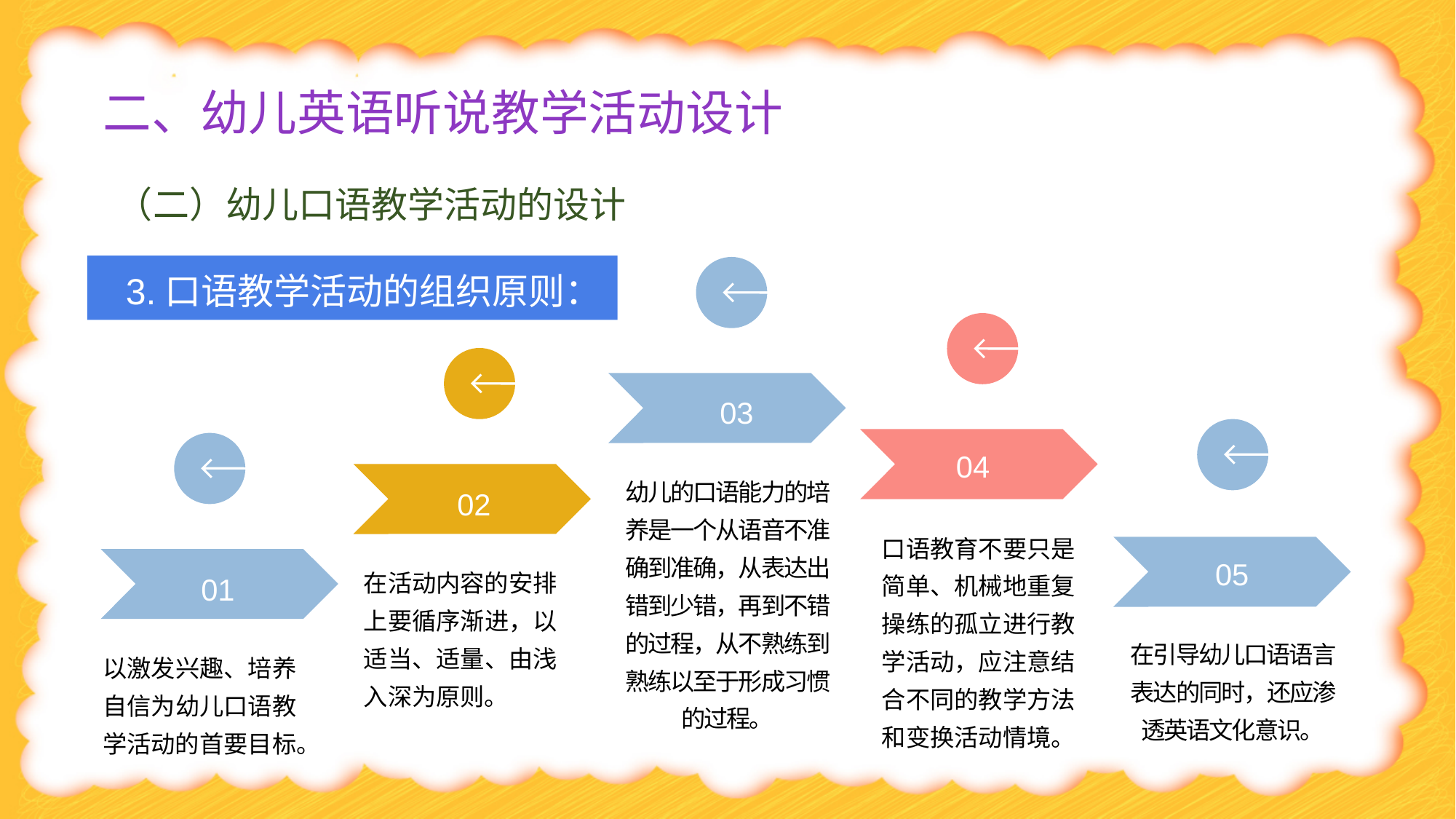

# 二、幼儿英语听说教学活动设计
（二）幼儿口语教学活动的设计
2.幼儿口语教学活动的方法：

3.口语教学活动的组织原则：

03

04
幼儿的口语能力的培养是一个从语音不准确到准确，从表达出错到少错，再到不错的过程，从不熟练到熟练以至于形成习惯的过程。

02
口语教育不要只是简单、机械地重复操练的孤立进行教学活动，应注意结合不同的教学方法和变换活动情境。

05
在活动内容的安排上要循序渐进，以适当、适量、由浅入深为原则。
01
在引导幼儿口语语言表达的同时，还应渗透英语文化意识。
以激发兴趣、培养自信为幼儿口语教学活动的首要目标。